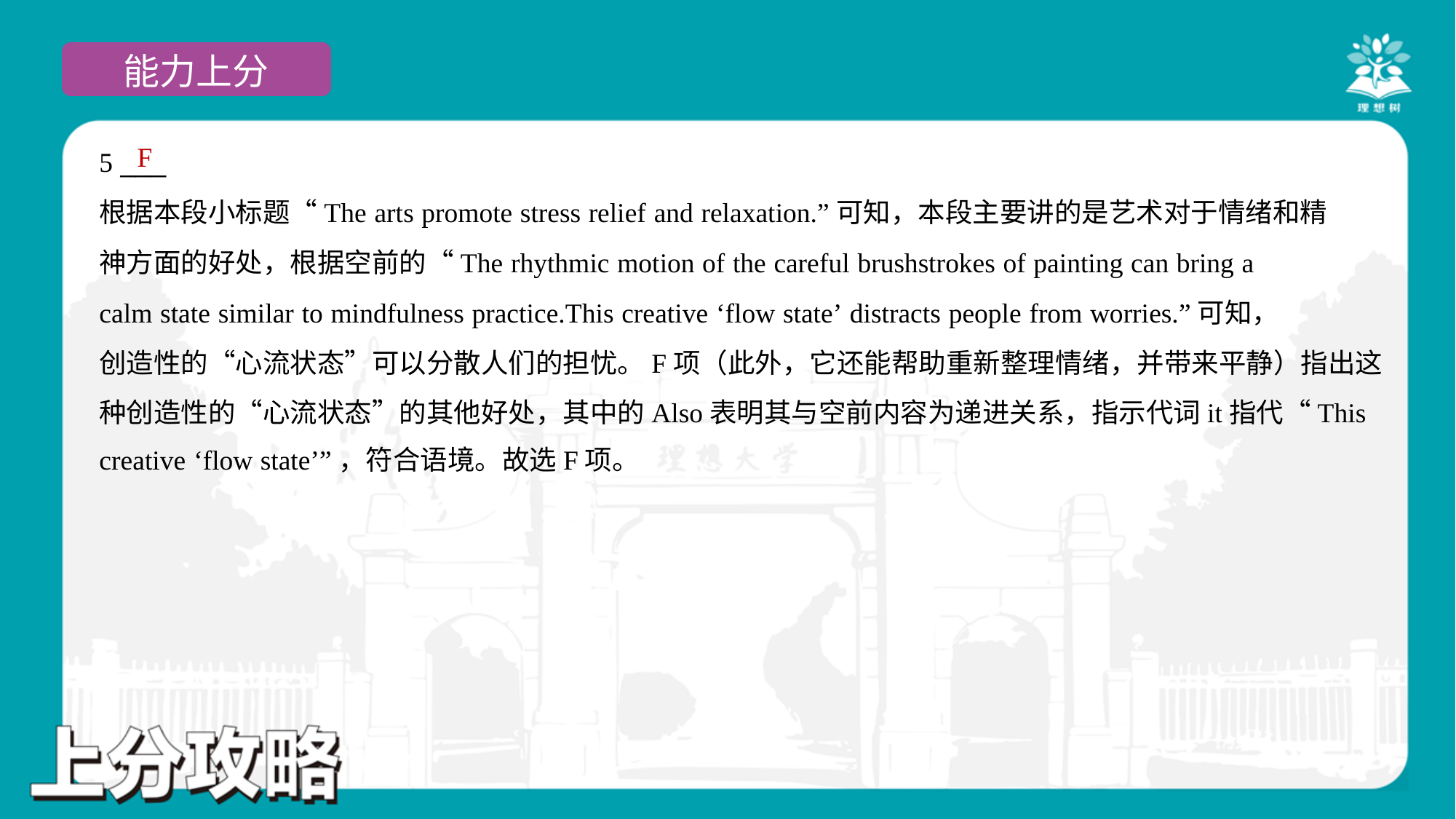

F
5 ___
根据本段小标题“The arts promote stress relief and relaxation.”可知，本段主要讲的是艺术对于情绪和精
神方面的好处，根据空前的“The rhythmic motion of the careful brushstrokes of painting can bring a
calm state similar to mindfulness practice.This creative ‘flow state’ distracts people from worries.”可知，
创造性的“心流状态”可以分散人们的担忧。F项（此外，它还能帮助重新整理情绪，并带来平静）指出这
种创造性的“心流状态”的其他好处，其中的Also表明其与空前内容为递进关系，指示代词it指代“This
creative ‘flow state’”，符合语境。故选F项。